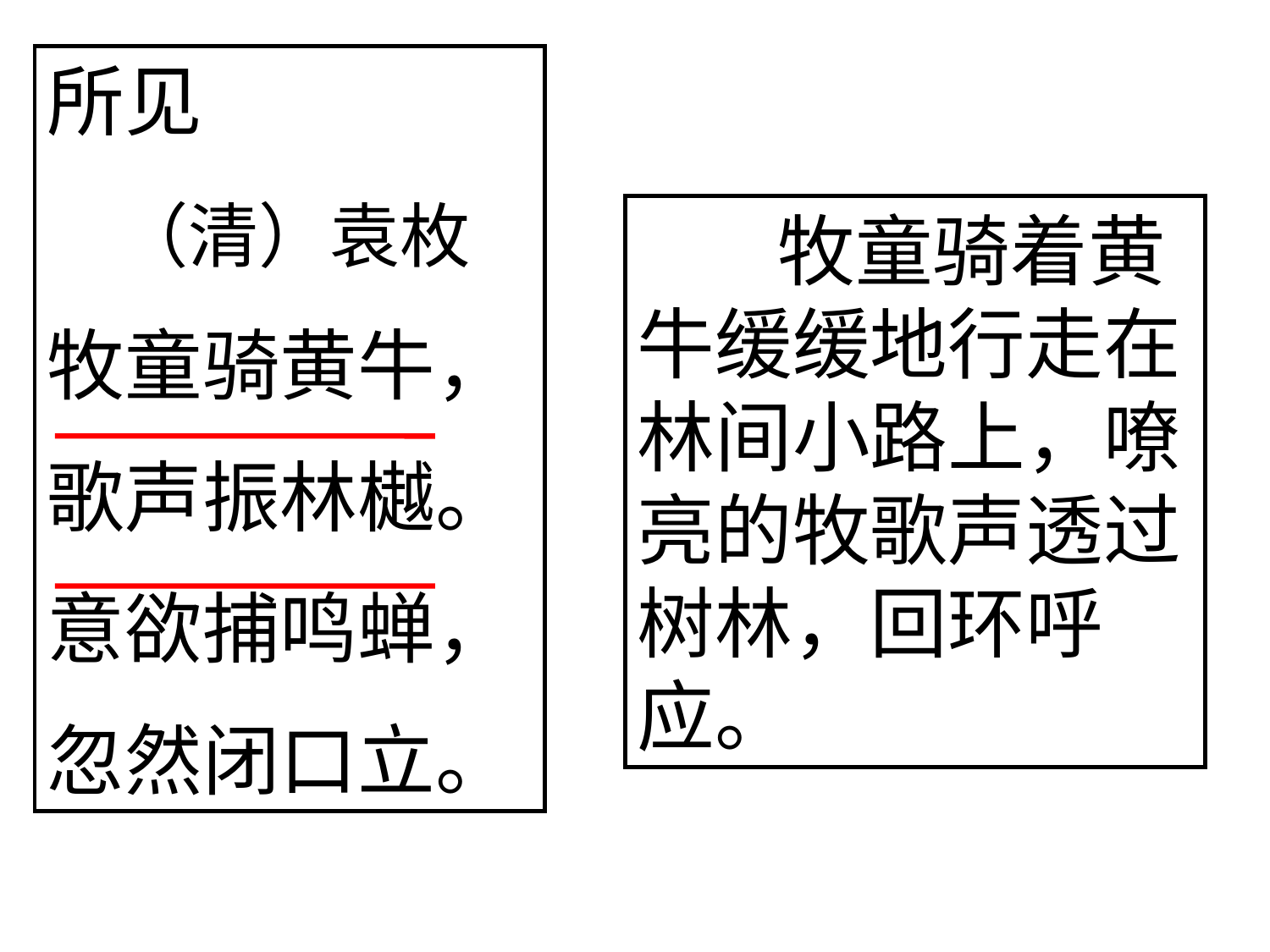

所见
   （清）袁枚
牧童骑黄牛，
歌声振林樾。
意欲捕鸣蝉，
忽然闭口立。
       牧童骑着黄牛缓缓地行走在林间小路上，嘹亮的牧歌声透过树林，回环呼应。